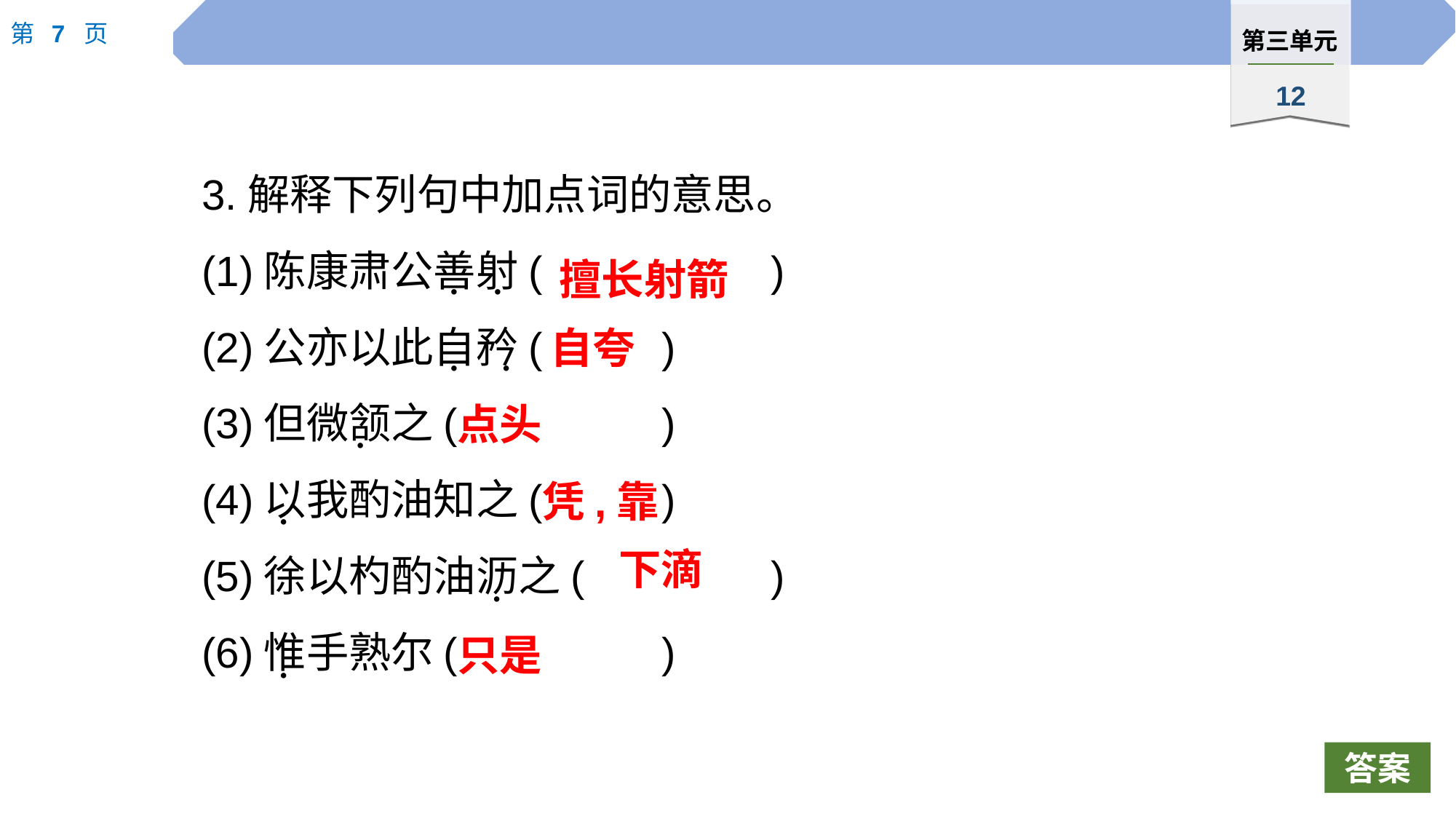

3.解释下列句中加点词的意思。
(1)陈康肃公善射(			)
(2)公亦以此自矜(		)
(3)但微颔之(		)
(4)以我酌油知之(		)
(5)徐以杓酌油沥之(		)
(6)惟手熟尔(		)
擅长射箭
 ·
 ·
自夸
 ·
 ·
点头
 ·
凭,靠
 ·
下滴
 ·
只是
 ·
答案